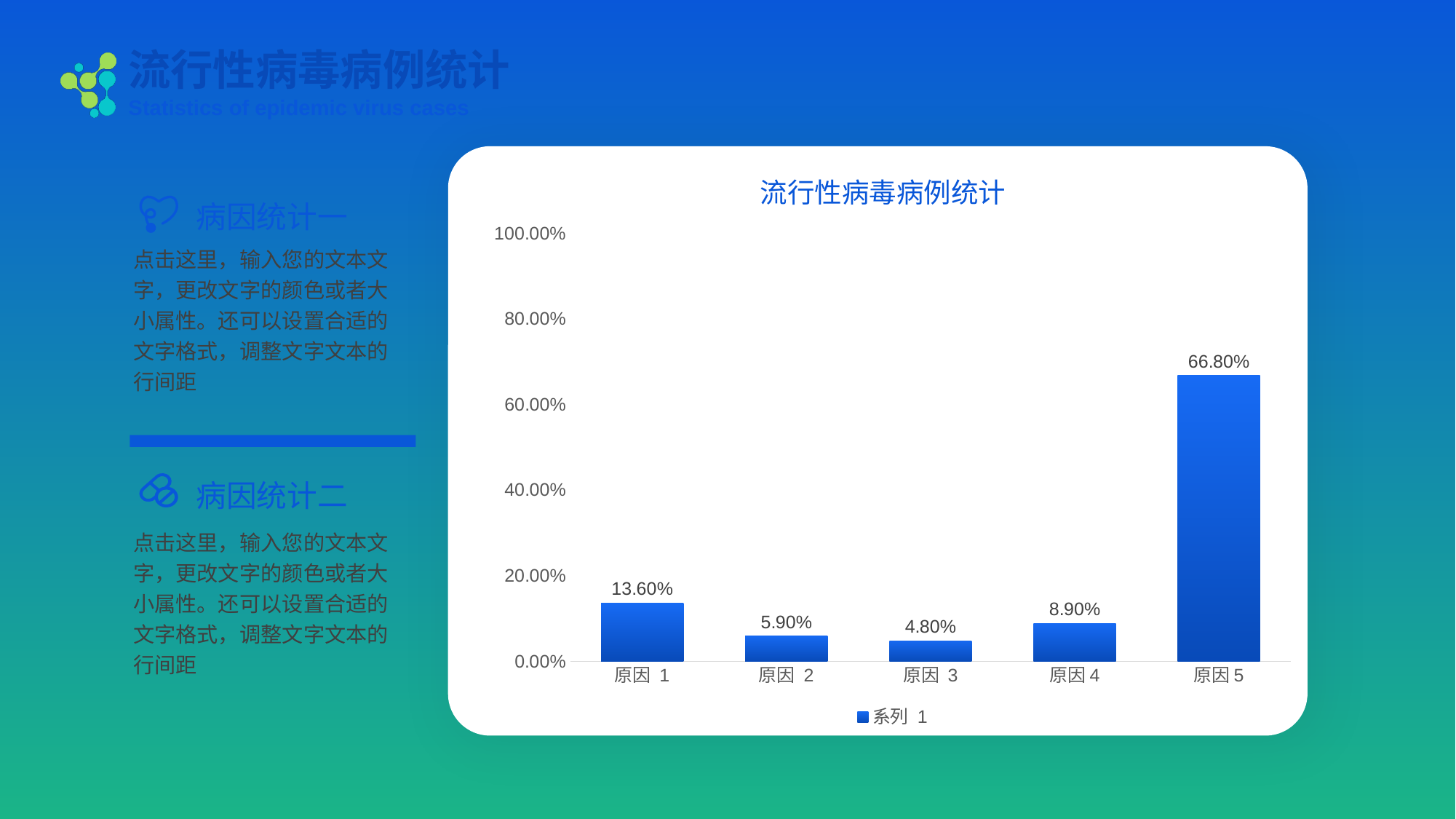

流行性病毒病例统计
Statistics of epidemic virus cases

流行性病毒病例统计
病因统计一

### Chart

| Category | 系列 1 |
|---|---|
| 原因 1 | 0.136 |
| 原因 2 | 0.059 |
| 原因 3 | 0.048 |
| 原因4 | 0.089 |
| 原因5 | 0.668 |
点击这里，输入您的文本文字，更改文字的颜色或者大小属性。还可以设置合适的文字格式，调整文字文本的行间距

病因统计二
点击这里，输入您的文本文字，更改文字的颜色或者大小属性。还可以设置合适的文字格式，调整文字文本的行间距